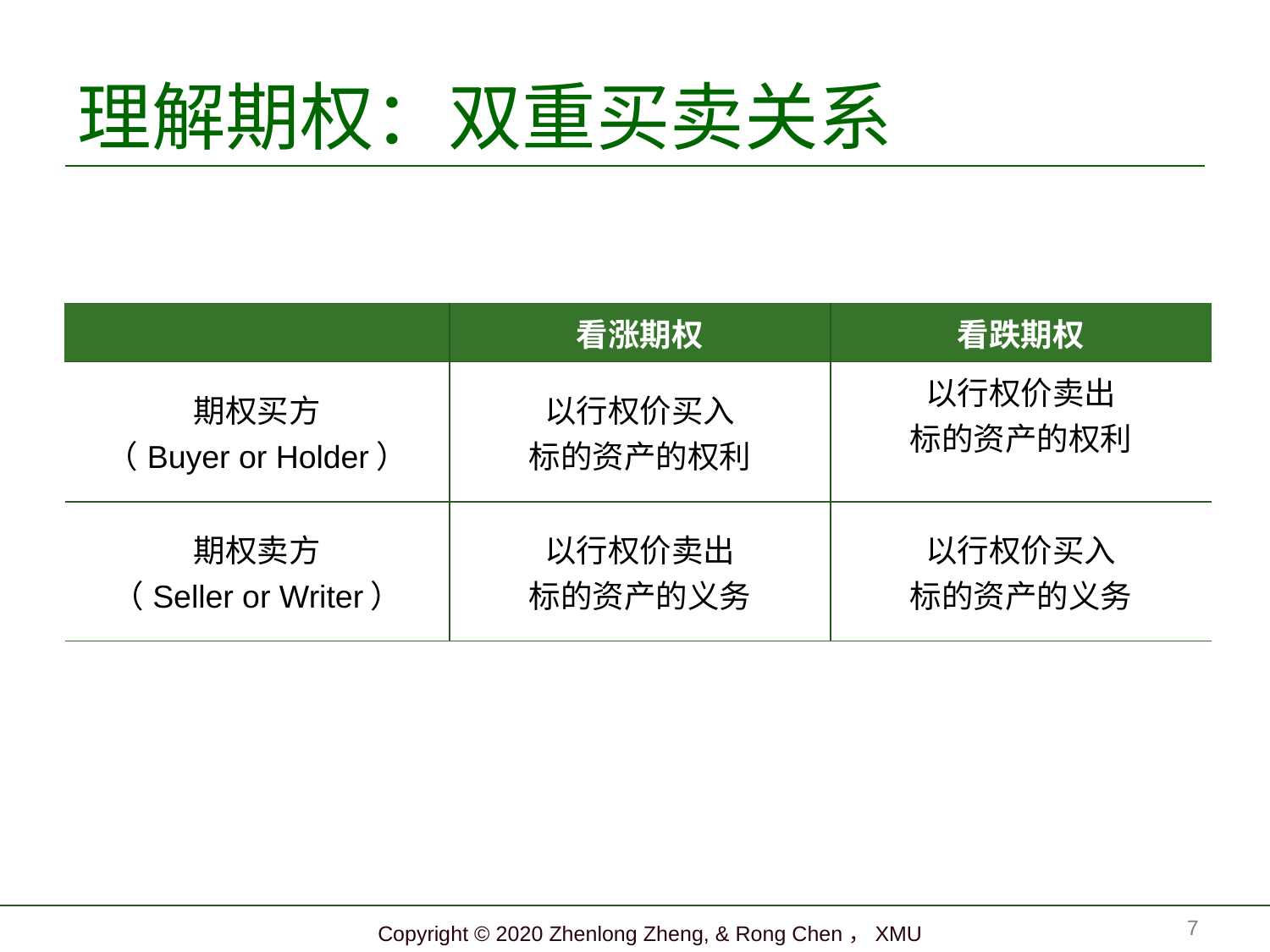

# 理解期权：双重买卖关系
|  | 看涨期权 | 看跌期权 |
| --- | --- | --- |
| 期权买方 （Buyer or Holder） | 以行权价买入 标的资产的权利 | 以行权价卖出 标的资产的权利 |
| 期权卖方 （Seller or Writer） | 以行权价卖出 标的资产的义务 | 以行权价买入 标的资产的义务 |
7